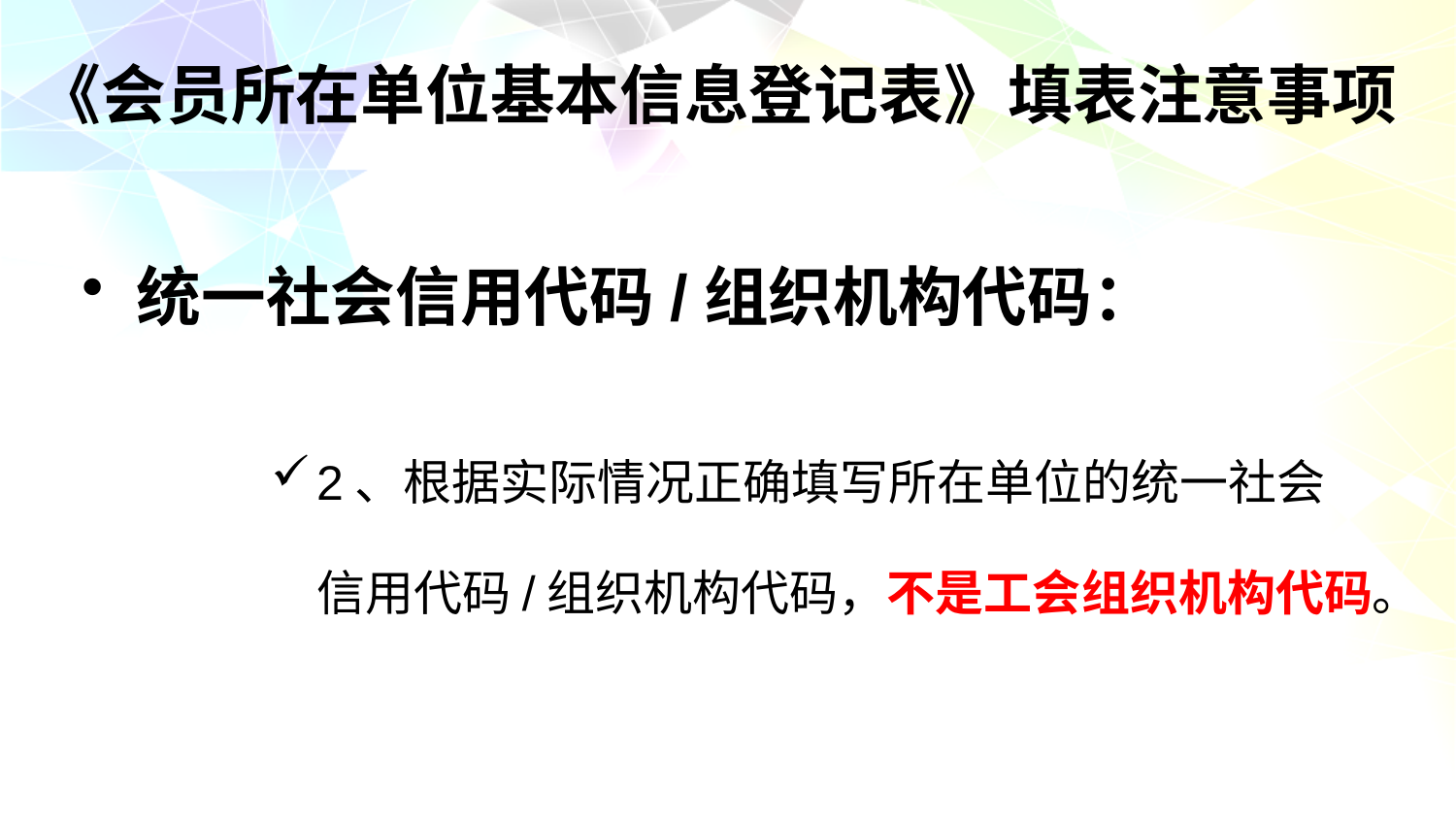

# 《会员所在单位基本信息登记表》填表注意事项
统一社会信用代码/组织机构代码：
2、根据实际情况正确填写所在单位的统一社会信用代码/组织机构代码，不是工会组织机构代码。